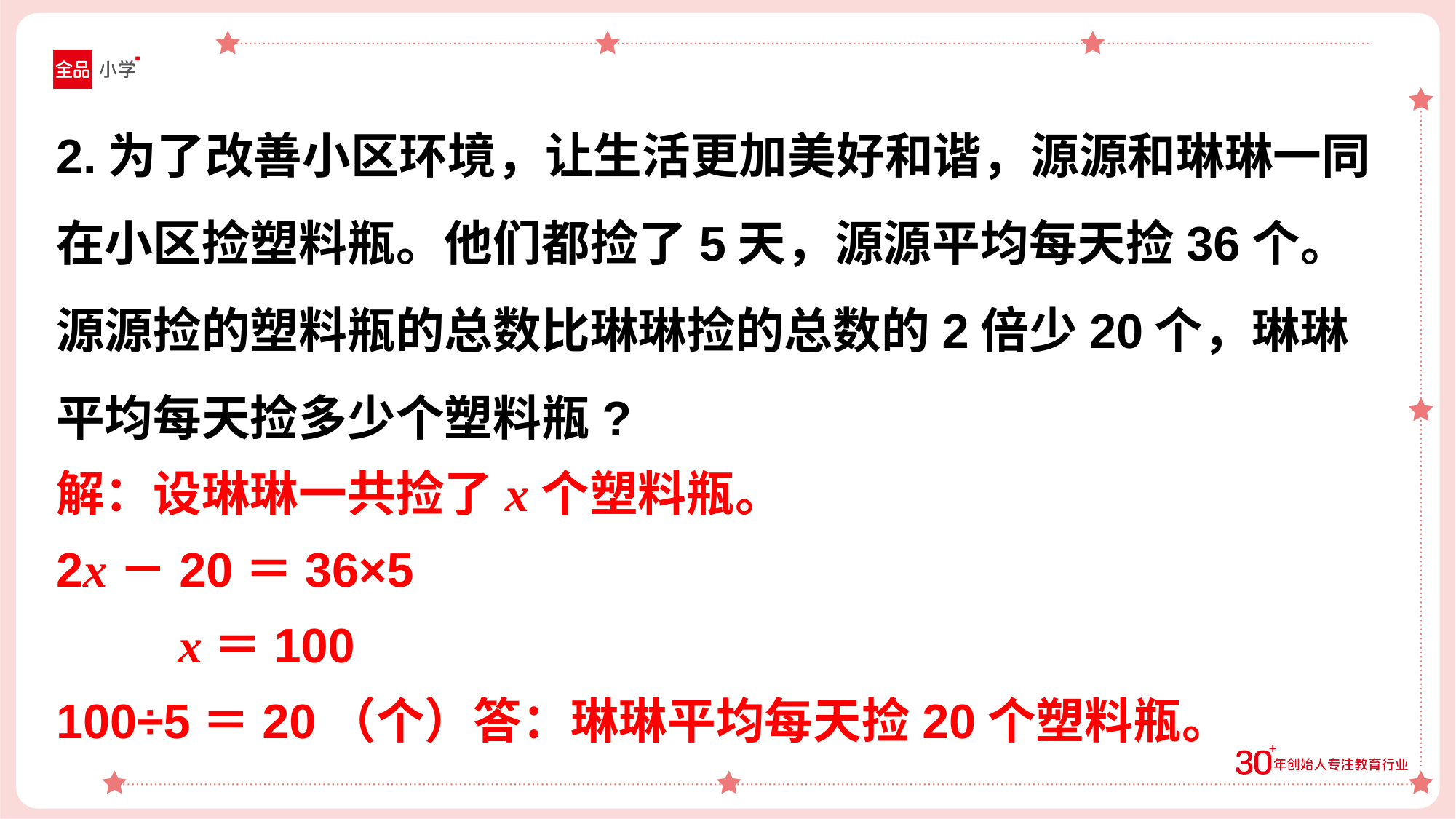

2.为了改善小区环境，让生活更加美好和谐，源源和琳琳一同在小区捡塑料瓶。他们都捡了5天，源源平均每天捡36个。源源捡的塑料瓶的总数比琳琳捡的总数的2倍少20个，琳琳平均每天捡多少个塑料瓶?
解：设琳琳一共捡了x个塑料瓶。
2x－20＝36×5
          x＝100
100÷5＝20（个）答：琳琳平均每天捡20个塑料瓶。